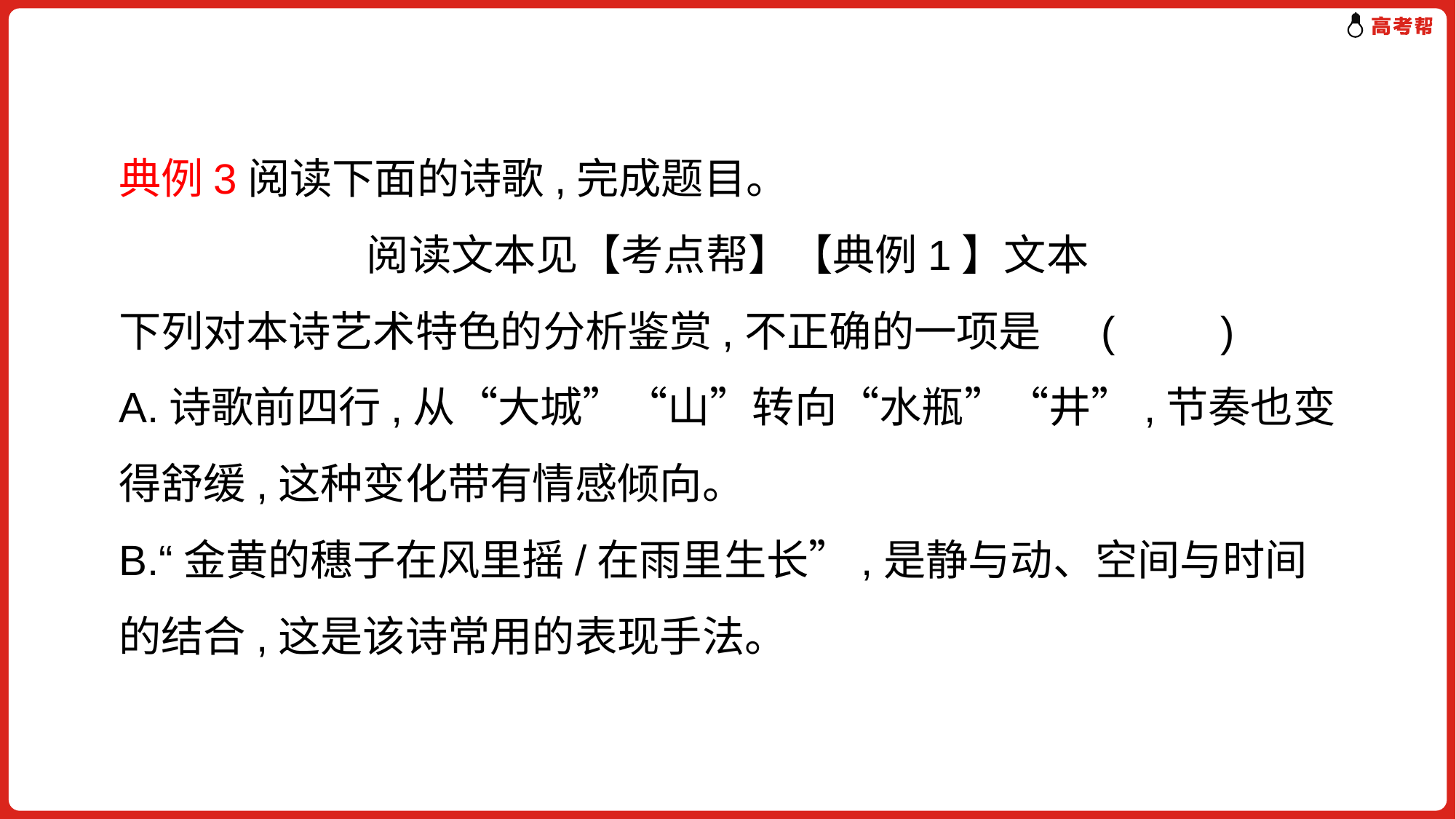

典例3阅读下面的诗歌,完成题目。
阅读文本见【考点帮】【典例1】文本
下列对本诗艺术特色的分析鉴赏,不正确的一项是	(　　)
A.诗歌前四行,从“大城”“山”转向“水瓶”“井”,节奏也变得舒缓,这种变化带有情感倾向。
B.“金黄的穗子在风里摇/在雨里生长”,是静与动、空间与时间的结合,这是该诗常用的表现手法。